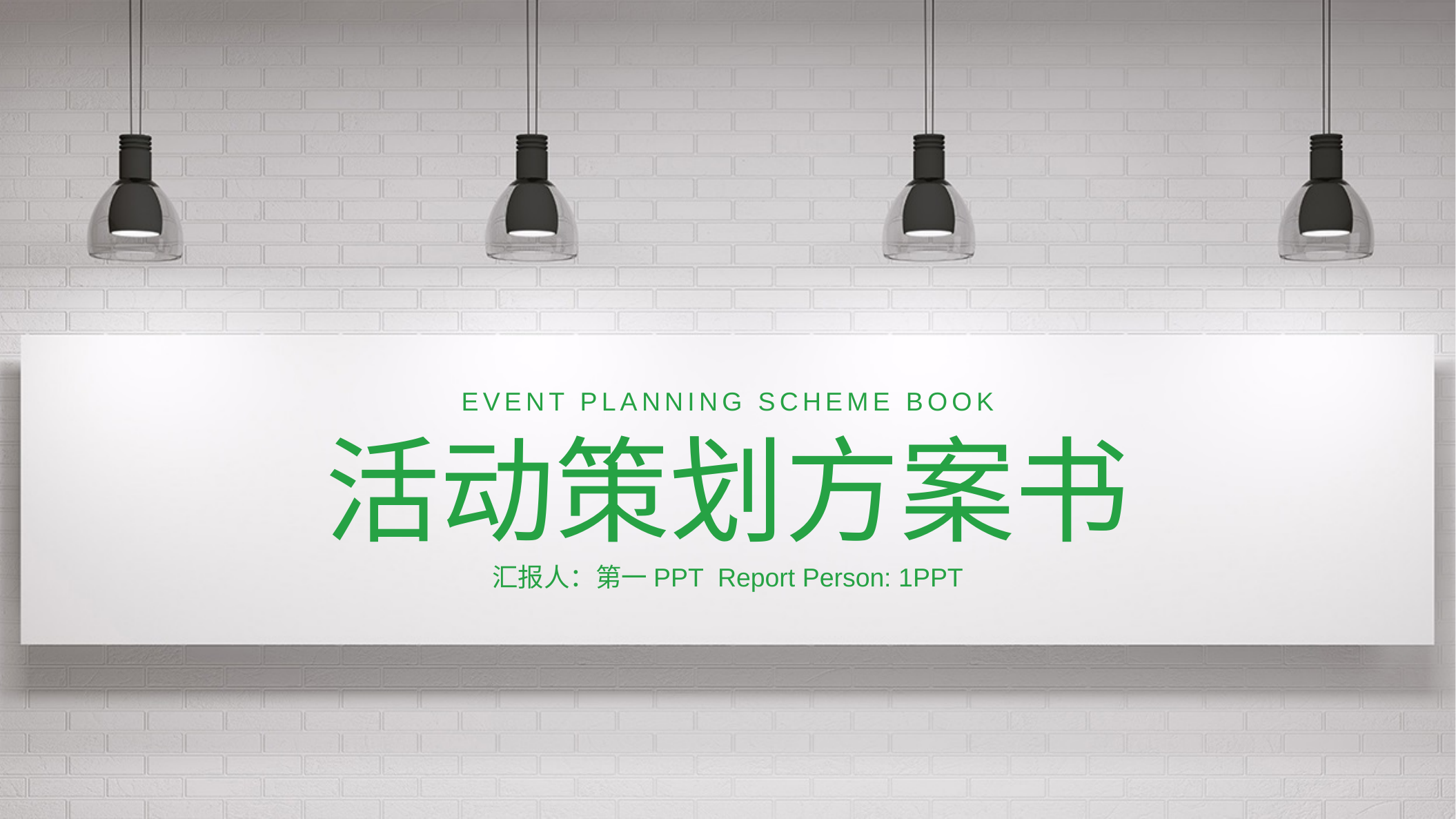

EVENT PLANNING SCHEME BOOK
活动策划方案书
汇报人：第一PPT  Report Person: 1PPT